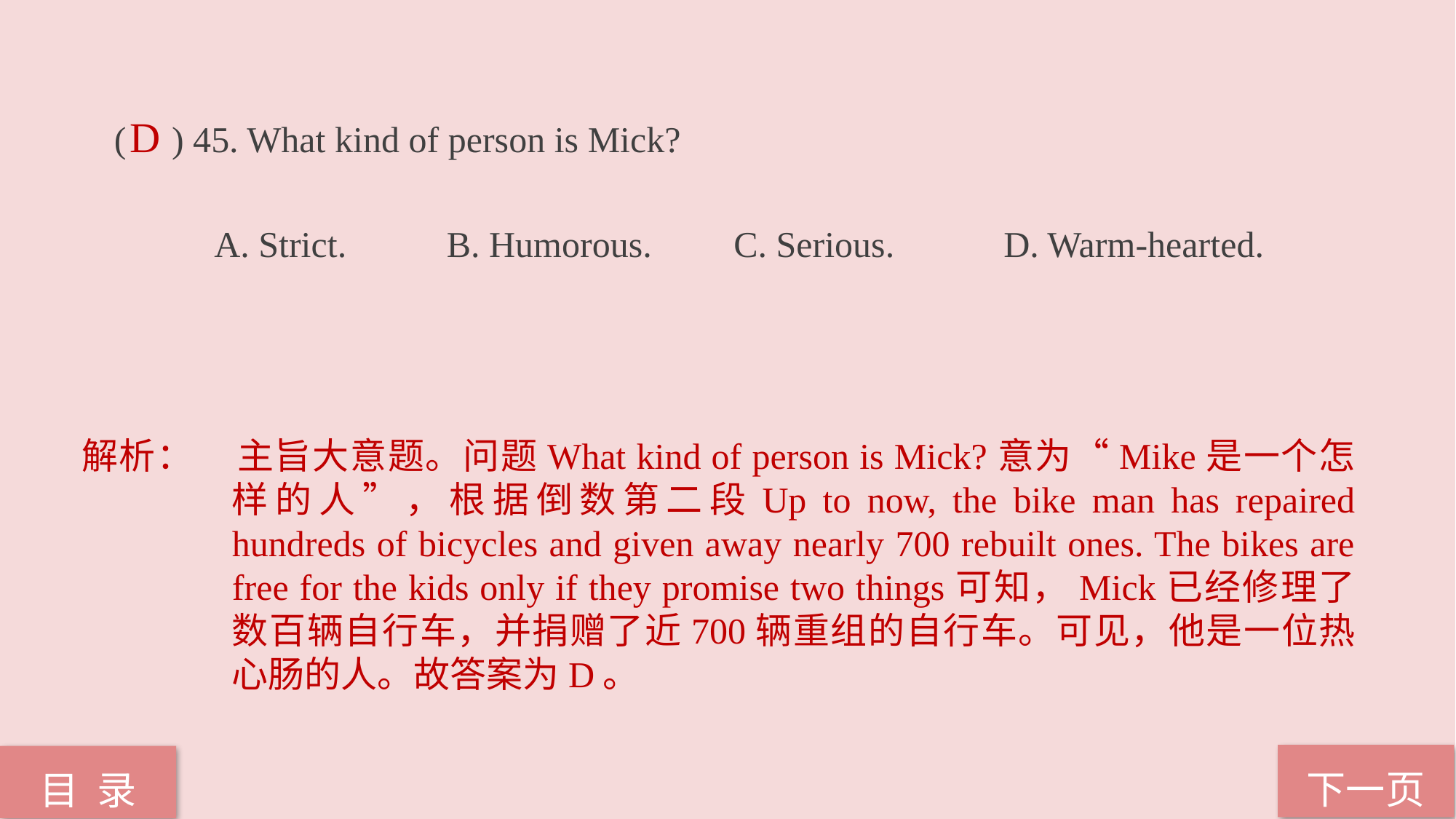

(     ) 45. What kind of person is Mick?

           A. Strict.           B. Humorous.         C. Serious.            D. Warm-hearted.
D
解析：	主旨大意题。问题What kind of person is Mick?意为“Mike是一个怎样的人”，根据倒数第二段Up to now, the bike man has repaired hundreds of bicycles and given away nearly 700 rebuilt ones. The bikes are free for the kids only if they promise two things可知，Mick已经修理了数百辆自行车，并捐赠了近700辆重组的自行车。可见，他是一位热心肠的人。故答案为D。